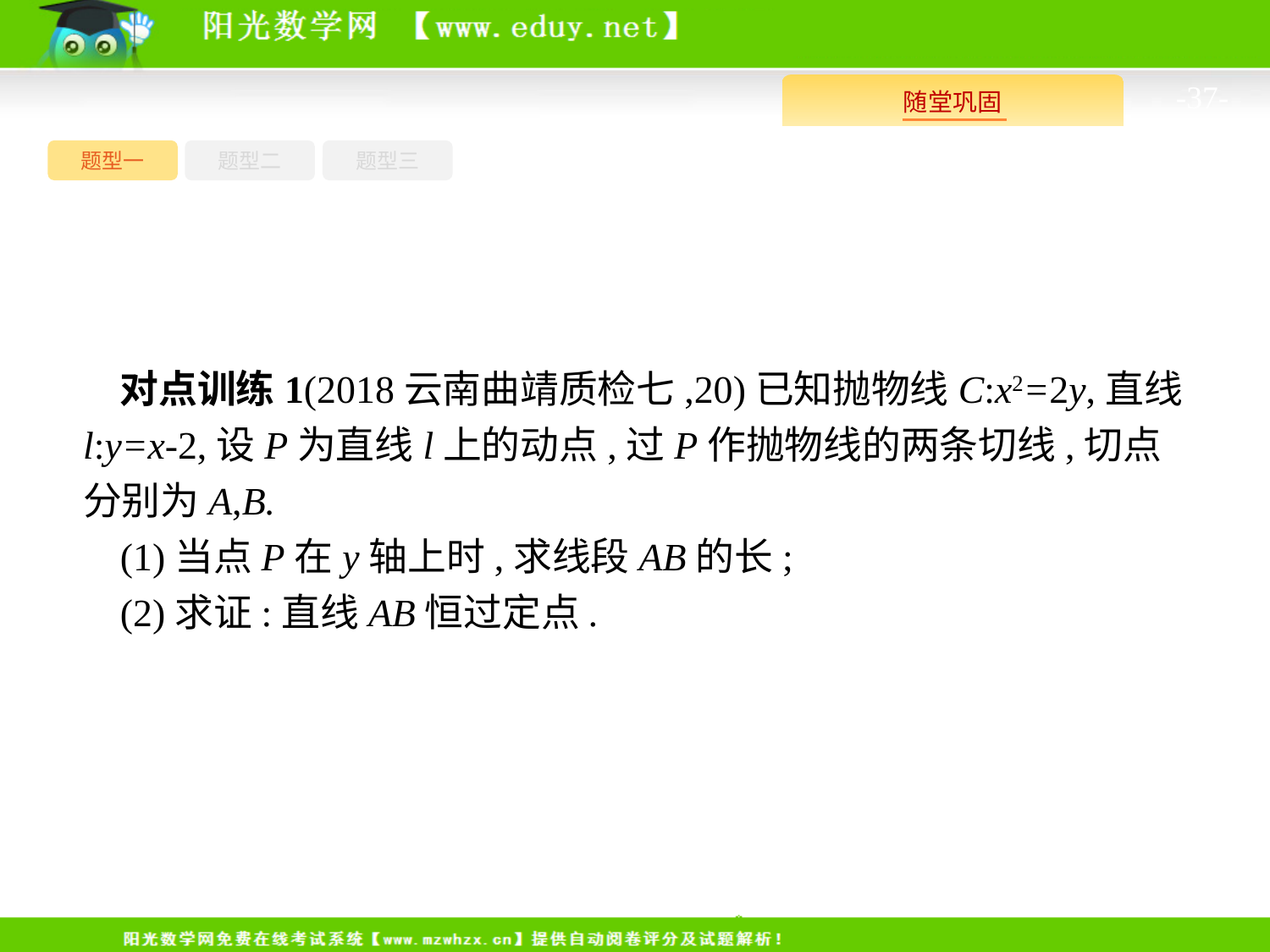

-37-
题型一
题型三
题型二
对点训练1(2018云南曲靖质检七,20)已知抛物线C:x2=2y,直线l:y=x-2,设P为直线l上的动点,过P作抛物线的两条切线,切点分别为A,B.
(1)当点P在y轴上时,求线段AB的长;
(2)求证:直线AB恒过定点.